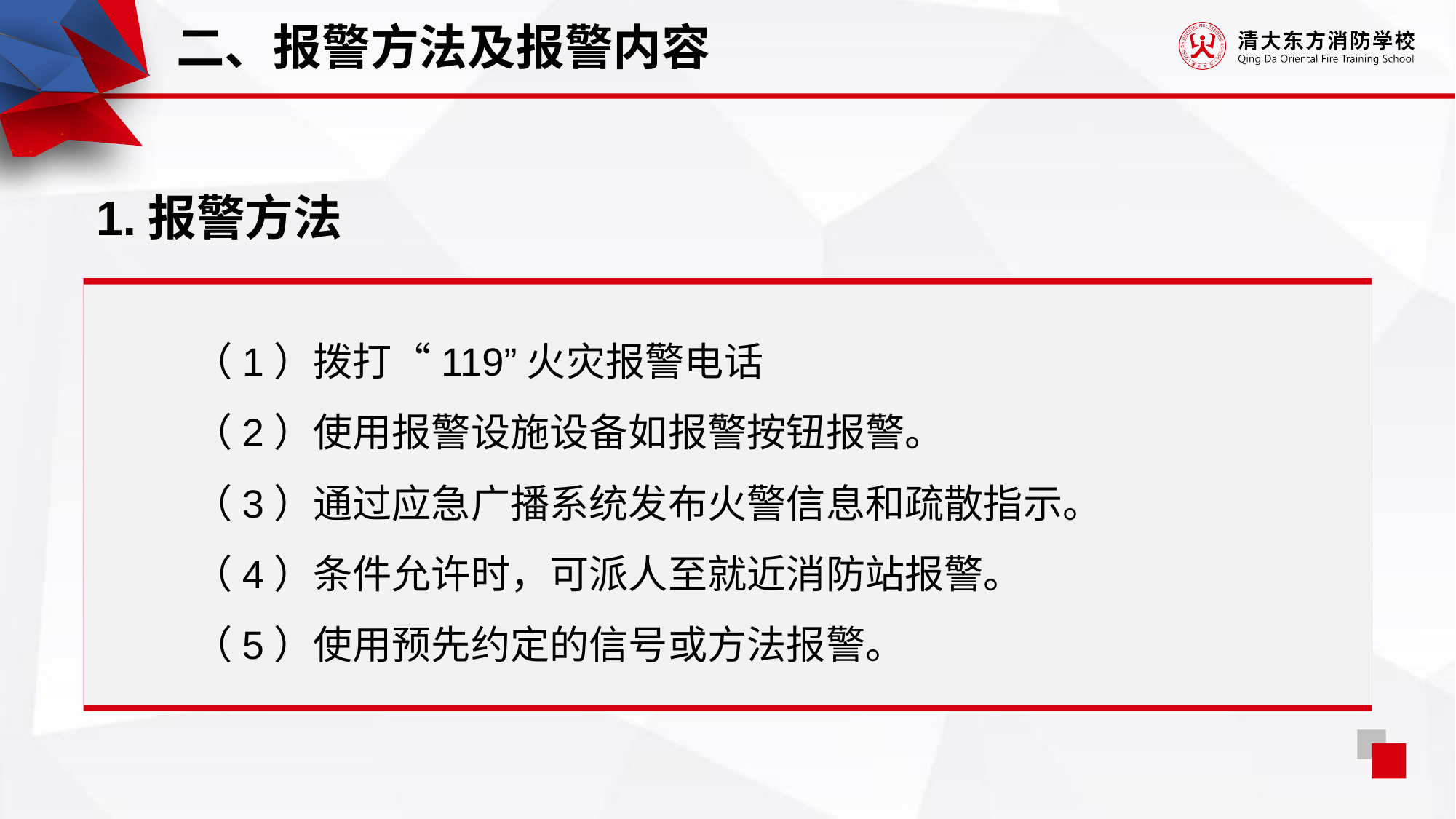

二、报警方法及报警内容

1.报警方法

（1）拨打“119”火灾报警电话
（2）使用报警设施设备如报警按钮报警。
（3）通过应急广播系统发布火警信息和疏散指示。
（4）条件允许时，可派人至就近消防站报警。
（5）使用预先约定的信号或方法报警。